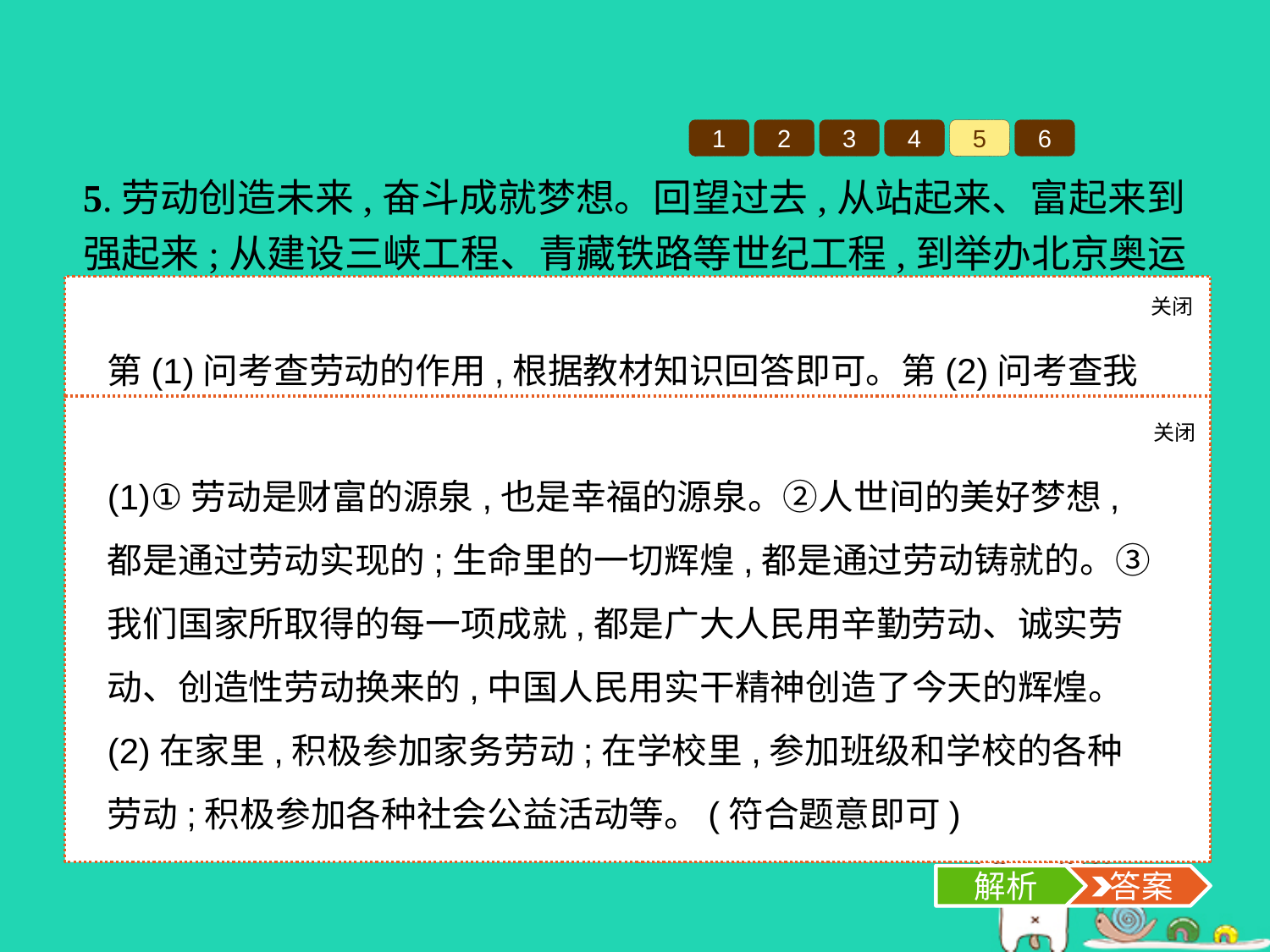

1
2
3
4
5
6
5.劳动创造未来,奋斗成就梦想。回望过去,从站起来、富起来到强起来;从建设三峡工程、青藏铁路等世纪工程,到举办北京奥运会、上海世博会的百年夙愿;从实现总体达到小康水平到成为世界第二大经济体……正是劳动,成就了一个充满活力、充满魅力的现代中国;也正是劳动,让我们今天无比接近中华民族伟大复兴的梦想。
(1)请你结合材料,谈谈劳动的作用。
(2)生活中,我们每天都在享受各行各业劳动者提供的服务和种种便利,我们有义务通过自己的劳动,为其他劳动者提供力所能及的服务。你在生活中,曾经参加过哪些劳动?

关闭
解析

第(1)问考查劳动的作用,根据教材知识回答即可。第(2)问考查我们应该怎样以实际行动参与到劳动中去,具有开放性,答案只要符合题意即可。

关闭
解析
  答案

(1)①劳动是财富的源泉,也是幸福的源泉。②人世间的美好梦想,都是通过劳动实现的;生命里的一切辉煌,都是通过劳动铸就的。③我们国家所取得的每一项成就,都是广大人民用辛勤劳动、诚实劳动、创造性劳动换来的,中国人民用实干精神创造了今天的辉煌。
(2)在家里,积极参加家务劳动;在学校里,参加班级和学校的各种劳动;积极参加各种社会公益活动等。(符合题意即可)
解析
  答案